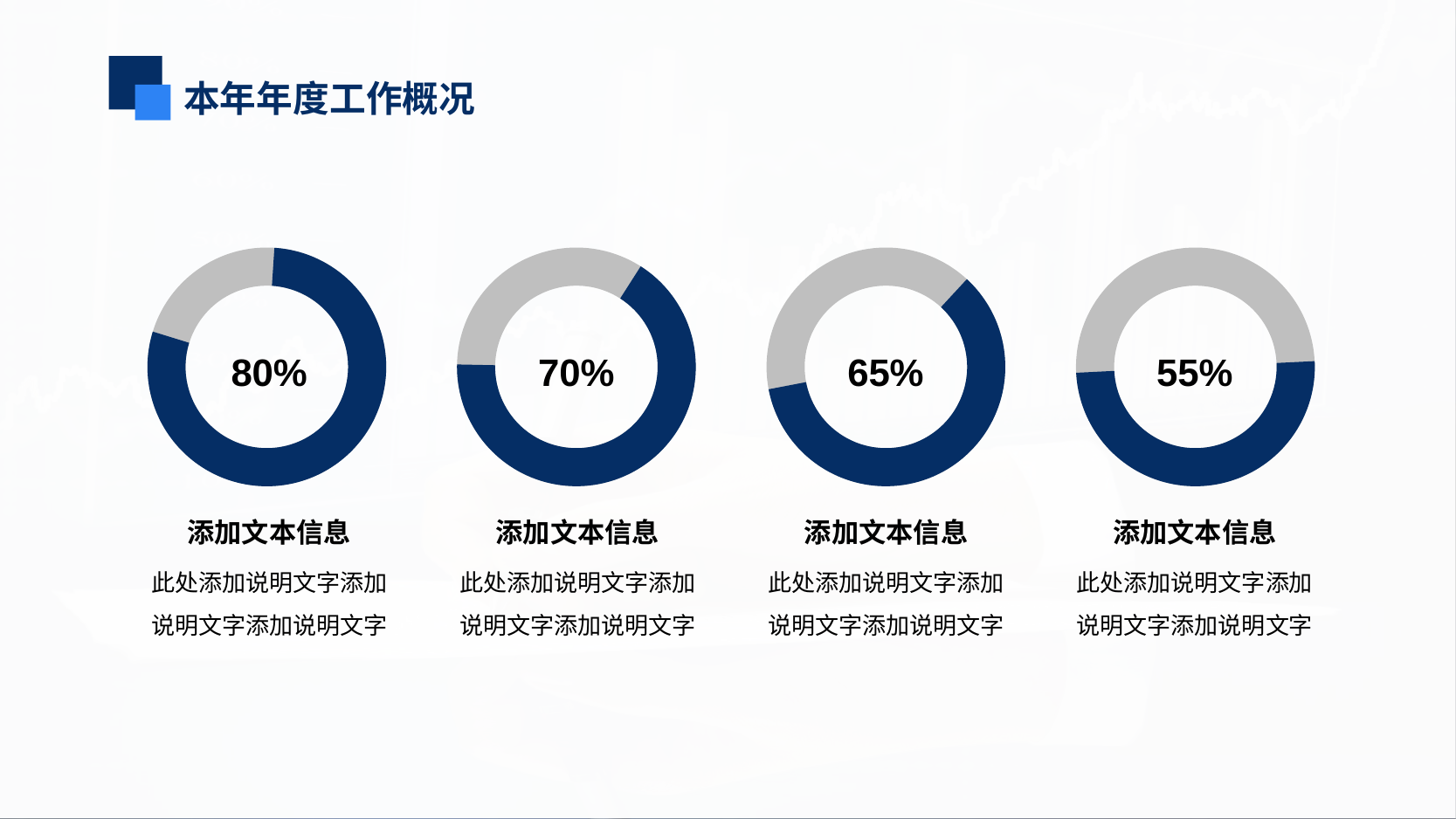

本年年度工作概况

80%
70%
65%
55%
添加文本信息
此处添加说明文字添加说明文字添加说明文字
添加文本信息
此处添加说明文字添加说明文字添加说明文字
添加文本信息
此处添加说明文字添加说明文字添加说明文字
添加文本信息
此处添加说明文字添加说明文字添加说明文字